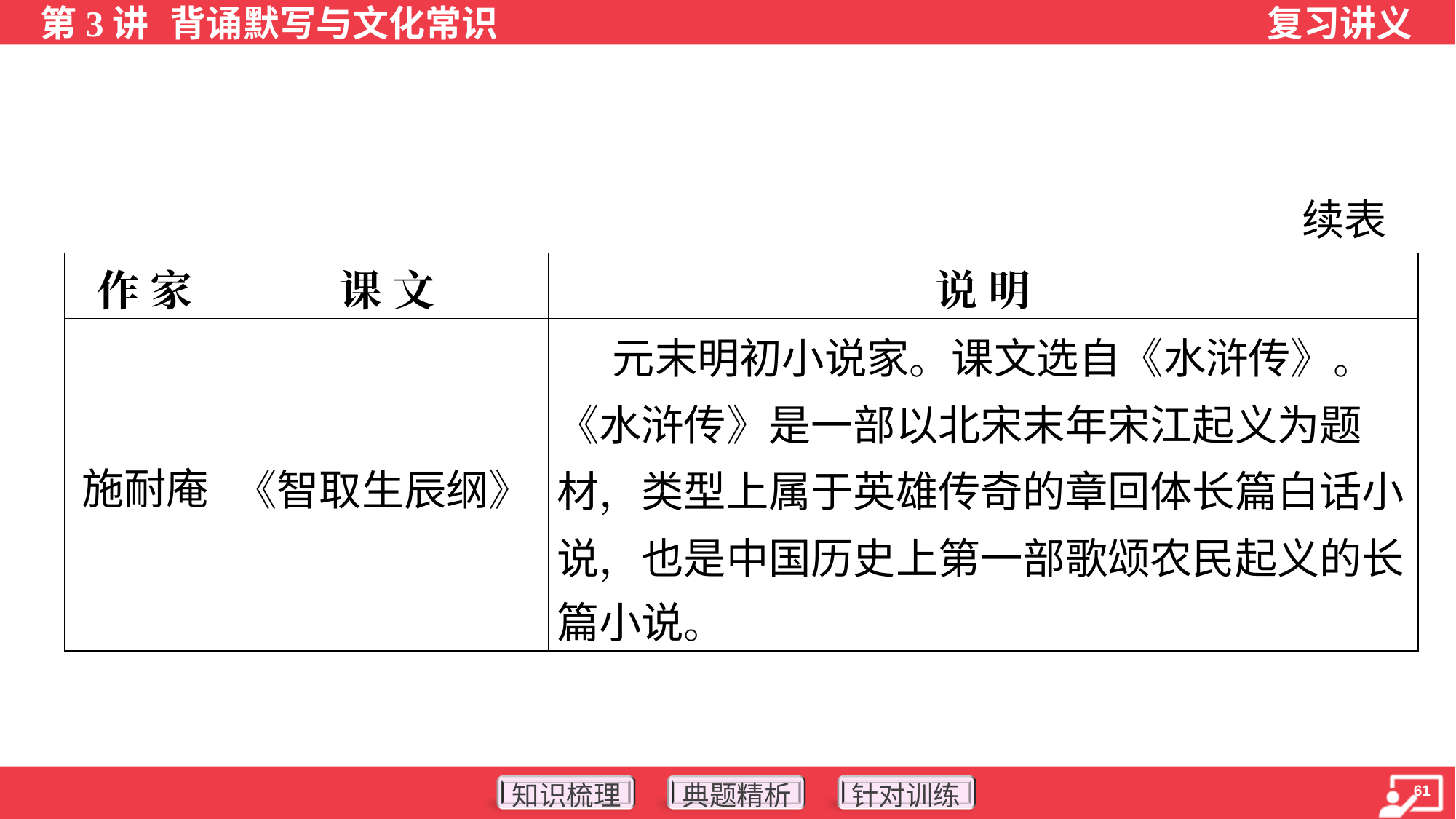

续表
| 作 家 | 课 文 | 说 明 |
| --- | --- | --- |
| 施耐庵 | 《智取生辰纲》 | 元末明初小说家。课文选自《水浒传》。 《水浒传》是一部以北宋末年宋江起义为题 材，类型上属于英雄传奇的章回体长篇白话小 说，也是中国历史上第一部歌颂农民起义的长 篇小说。 |